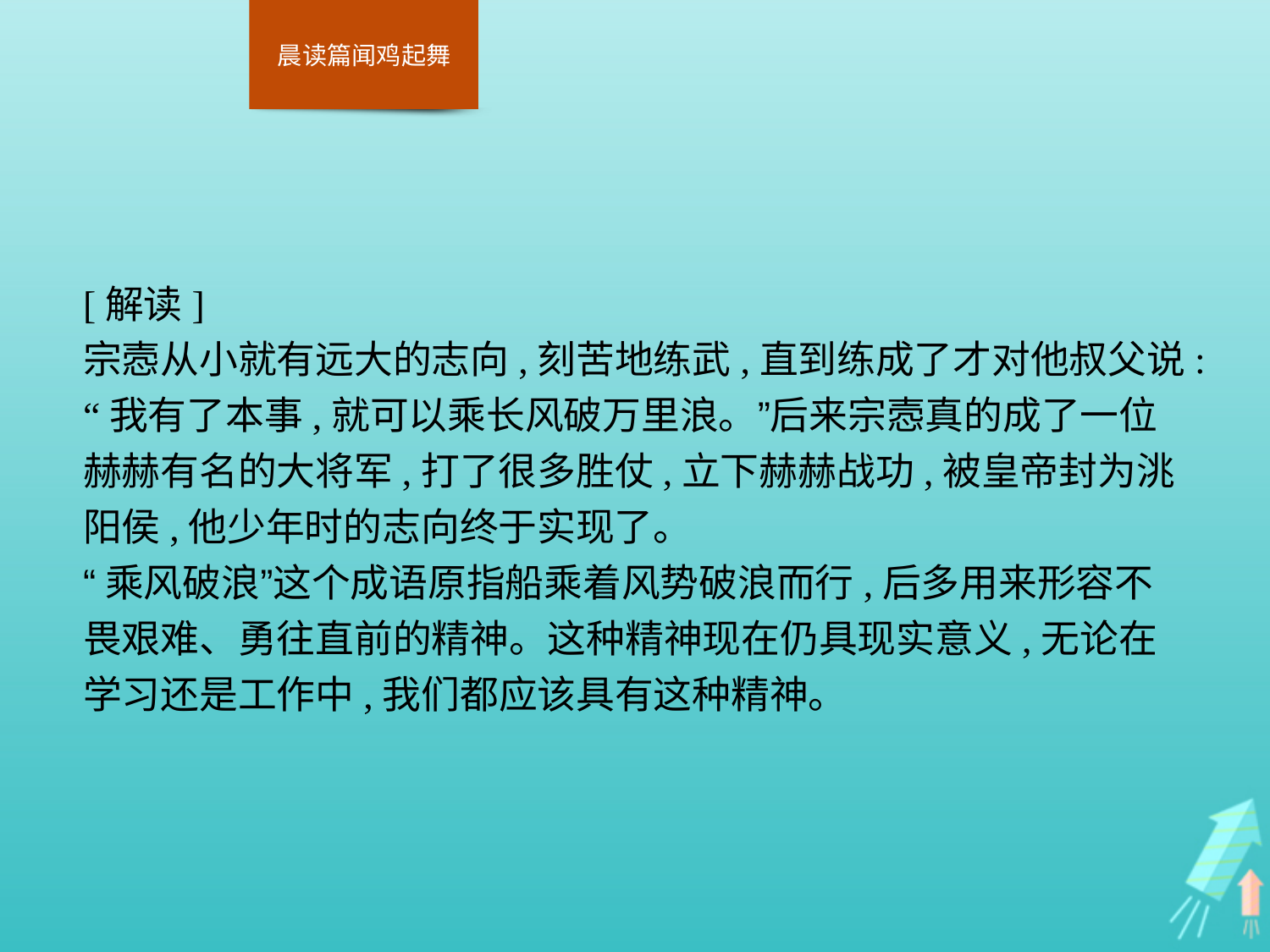

[解读]
宗悫从小就有远大的志向,刻苦地练武,直到练成了才对他叔父说:“我有了本事,就可以乘长风破万里浪。”后来宗悫真的成了一位赫赫有名的大将军,打了很多胜仗,立下赫赫战功,被皇帝封为洮阳侯,他少年时的志向终于实现了。
“乘风破浪”这个成语原指船乘着风势破浪而行,后多用来形容不畏艰难、勇往直前的精神。这种精神现在仍具现实意义,无论在学习还是工作中,我们都应该具有这种精神。